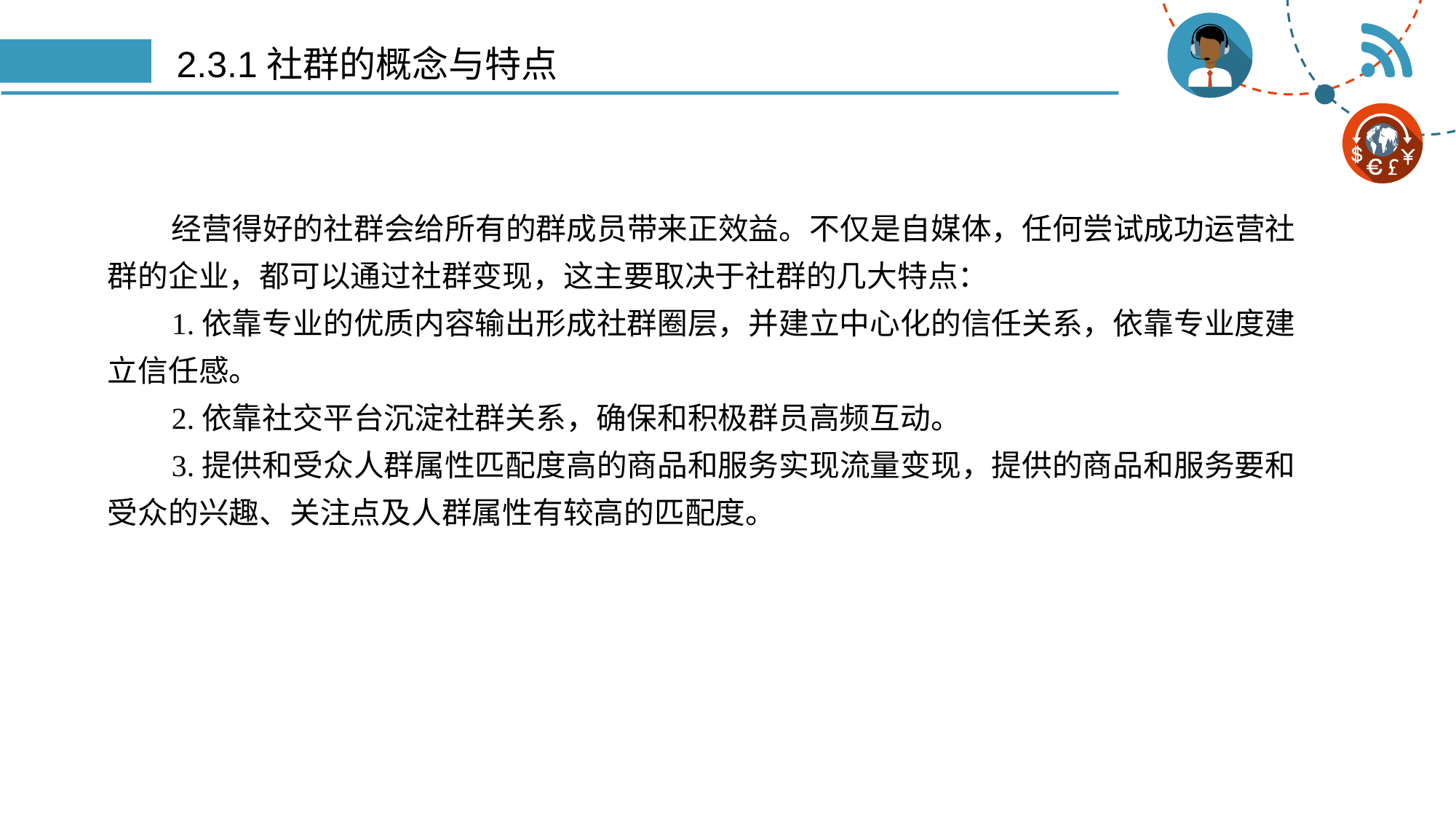

# 2.3.1社群的概念与特点
经营得好的社群会给所有的群成员带来正效益。不仅是自媒体，任何尝试成功运营社群的企业，都可以通过社群变现，这主要取决于社群的几大特点：
1.依靠专业的优质内容输出形成社群圈层，并建立中心化的信任关系，依靠专业度建立信任感。
2.依靠社交平台沉淀社群关系，确保和积极群员高频互动。
3.提供和受众人群属性匹配度高的商品和服务实现流量变现，提供的商品和服务要和受众的兴趣、关注点及人群属性有较高的匹配度。